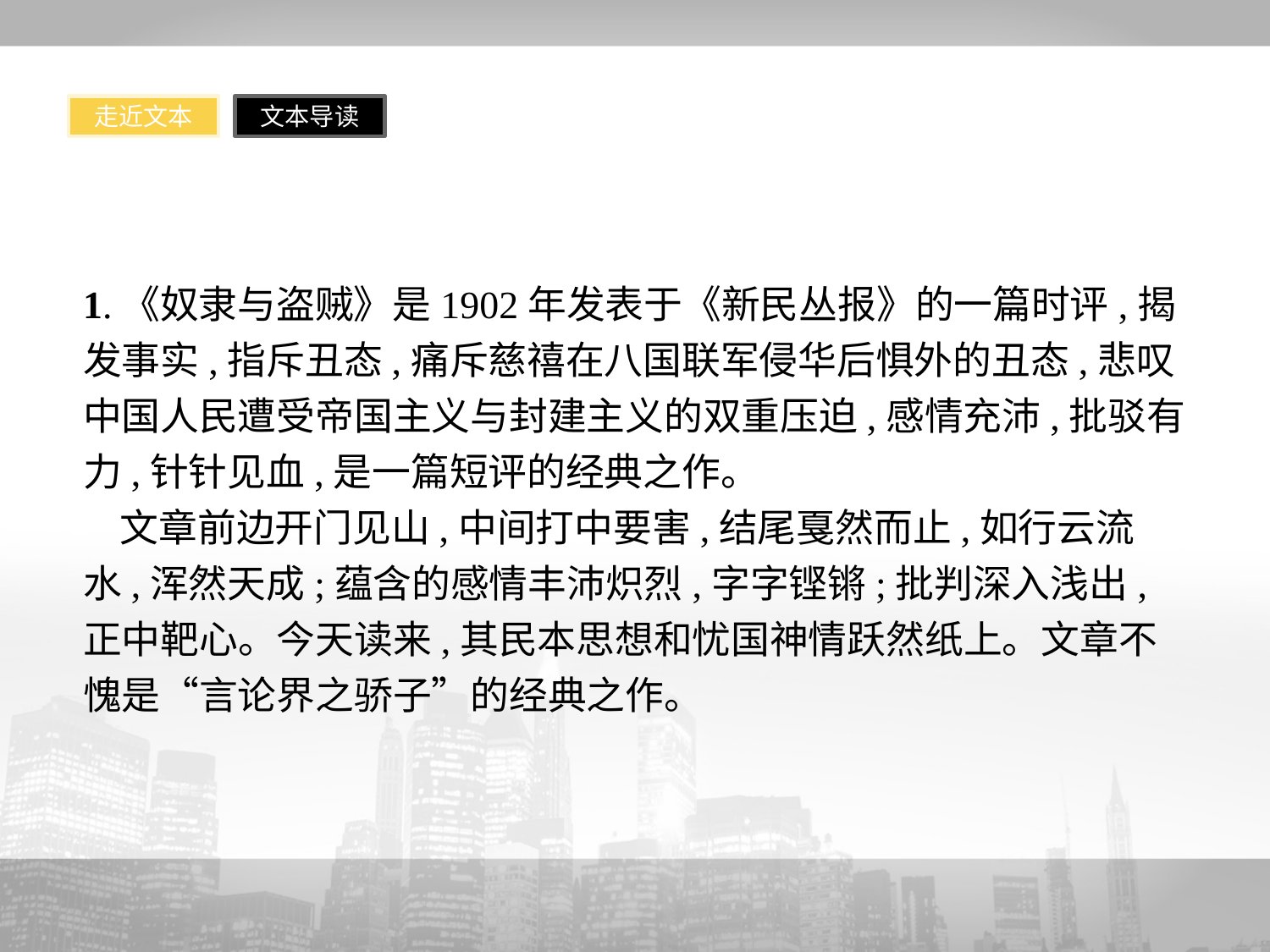

走近文本
文本导读
1.《奴隶与盗贼》是1902年发表于《新民丛报》的一篇时评,揭发事实,指斥丑态,痛斥慈禧在八国联军侵华后惧外的丑态,悲叹中国人民遭受帝国主义与封建主义的双重压迫,感情充沛,批驳有力,针针见血,是一篇短评的经典之作。
文章前边开门见山,中间打中要害,结尾戛然而止,如行云流水,浑然天成;蕴含的感情丰沛炽烈,字字铿锵;批判深入浅出,正中靶心。今天读来,其民本思想和忧国神情跃然纸上。文章不愧是“言论界之骄子”的经典之作。